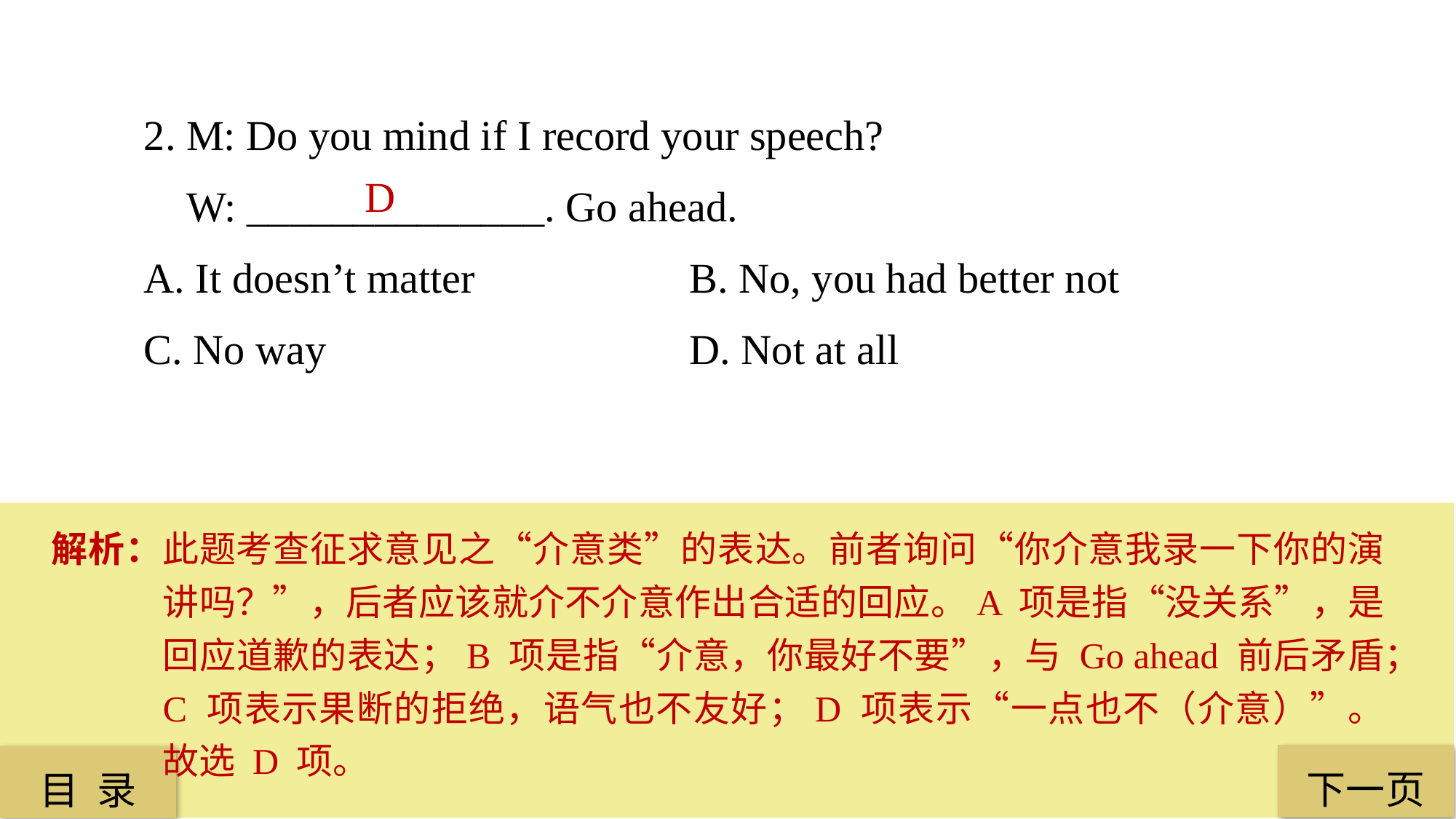

2. M: Do you mind if I record your speech?
    W: ______________. Go ahead.
A. It doesn’t matter 		B. No, you had better not
C. No way 				D. Not at all
 D
解析：此题考查征求意见之“介意类”的表达。前者询问“你介意我录一下你的演讲吗？”，后者应该就介不介意作出合适的回应。A 项是指“没关系”，是回应道歉的表达；B 项是指“介意，你最好不要”，与 Go ahead 前后矛盾；C 项表示果断的拒绝，语气也不友好；D 项表示“一点也不（介意）”。故选 D 项。